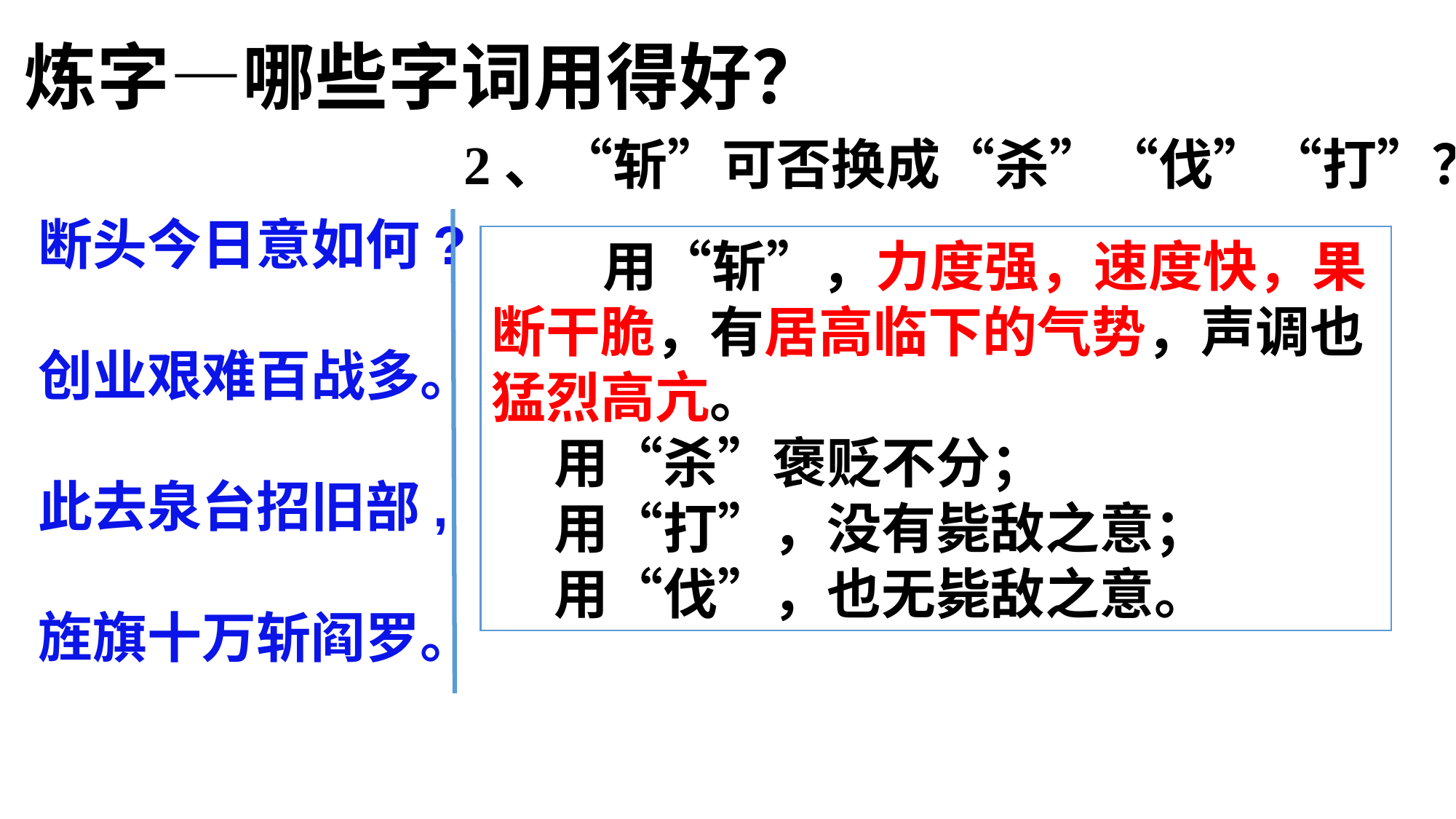

炼字—哪些字词用得好？
2、“斩”可否换成“杀”“伐”“打”？
断头今日意如何? 创业艰难百战多。 此去泉台招旧部, 旌旗十万斩阎罗。
         用“斩”，力度强，速度快，果断干脆，有居高临下的气势，声调也猛烈高亢。
    用“杀”褒贬不分；
    用“打”，没有毙敌之意；
    用“伐”，也无毙敌之意。